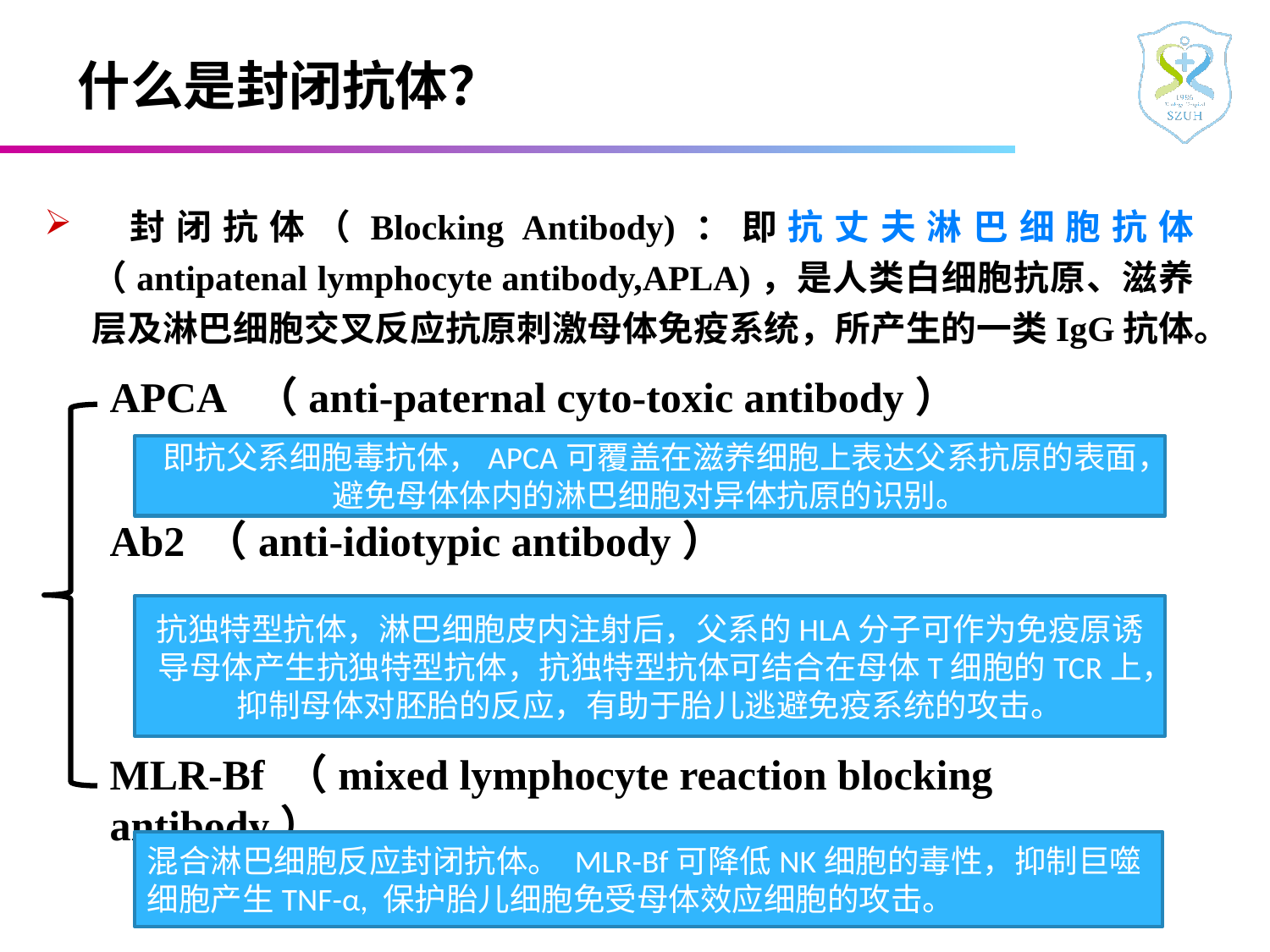

# 什么是封闭抗体？
 封闭抗体（Blocking Antibody)：即抗丈夫淋巴细胞抗体（antipatenal lymphocyte antibody,APLA)，是人类白细胞抗原、滋养层及淋巴细胞交叉反应抗原刺激母体免疫系统，所产生的一类IgG抗体。

APCA  （anti-paternal cyto-toxic antibody）

Ab2 （anti-idiotypic antibody）

MLR-Bf （mixed lymphocyte reaction blocking antibody）

即抗父系细胞毒抗体，APCA可覆盖在滋养细胞上表达父系抗原的表面，避免母体体内的淋巴细胞对异体抗原的识别。
抗独特型抗体，淋巴细胞皮内注射后，父系的HLA分子可作为免疫原诱导母体产生抗独特型抗体，抗独特型抗体可结合在母体T细胞的TCR上，抑制母体对胚胎的反应，有助于胎儿逃避免疫系统的攻击。
混合淋巴细胞反应封闭抗体。 MLR-Bf可降低NK细胞的毒性，抑制巨噬细胞产生TNF-α, 保护胎儿细胞免受母体效应细胞的攻击。
6